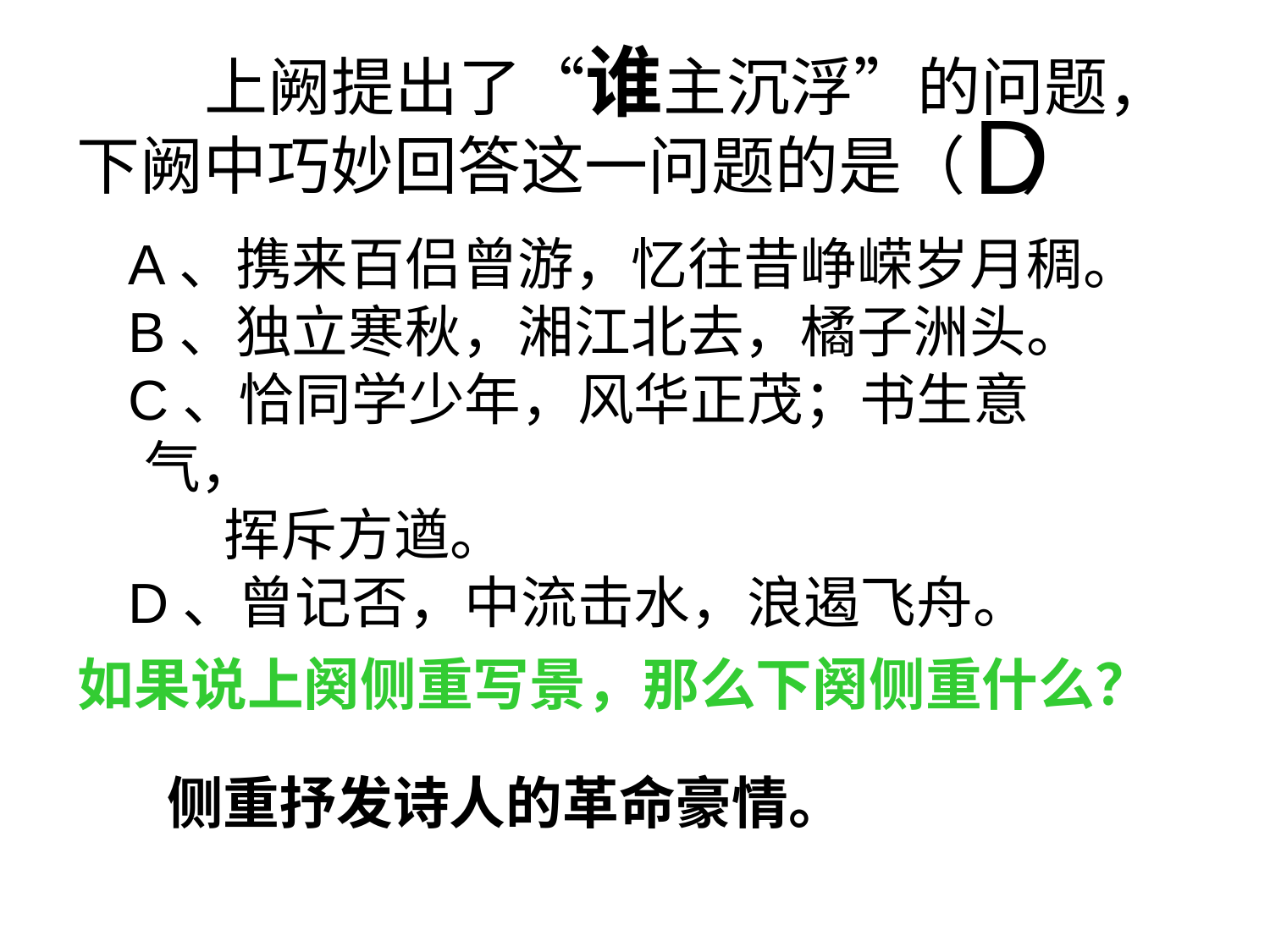

# 上阙提出了“谁主沉浮”的问题，下阙中巧妙回答这一问题的是（    ）
D
  A、携来百侣曾游，忆往昔峥嵘岁月稠。
  B、独立寒秋，湘江北去，橘子洲头。
  C、恰同学少年，风华正茂；书生意气，
         挥斥方遒。
  D、曾记否，中流击水，浪遏飞舟。
如果说上阕侧重写景，那么下阕侧重什么？
侧重抒发诗人的革命豪情。